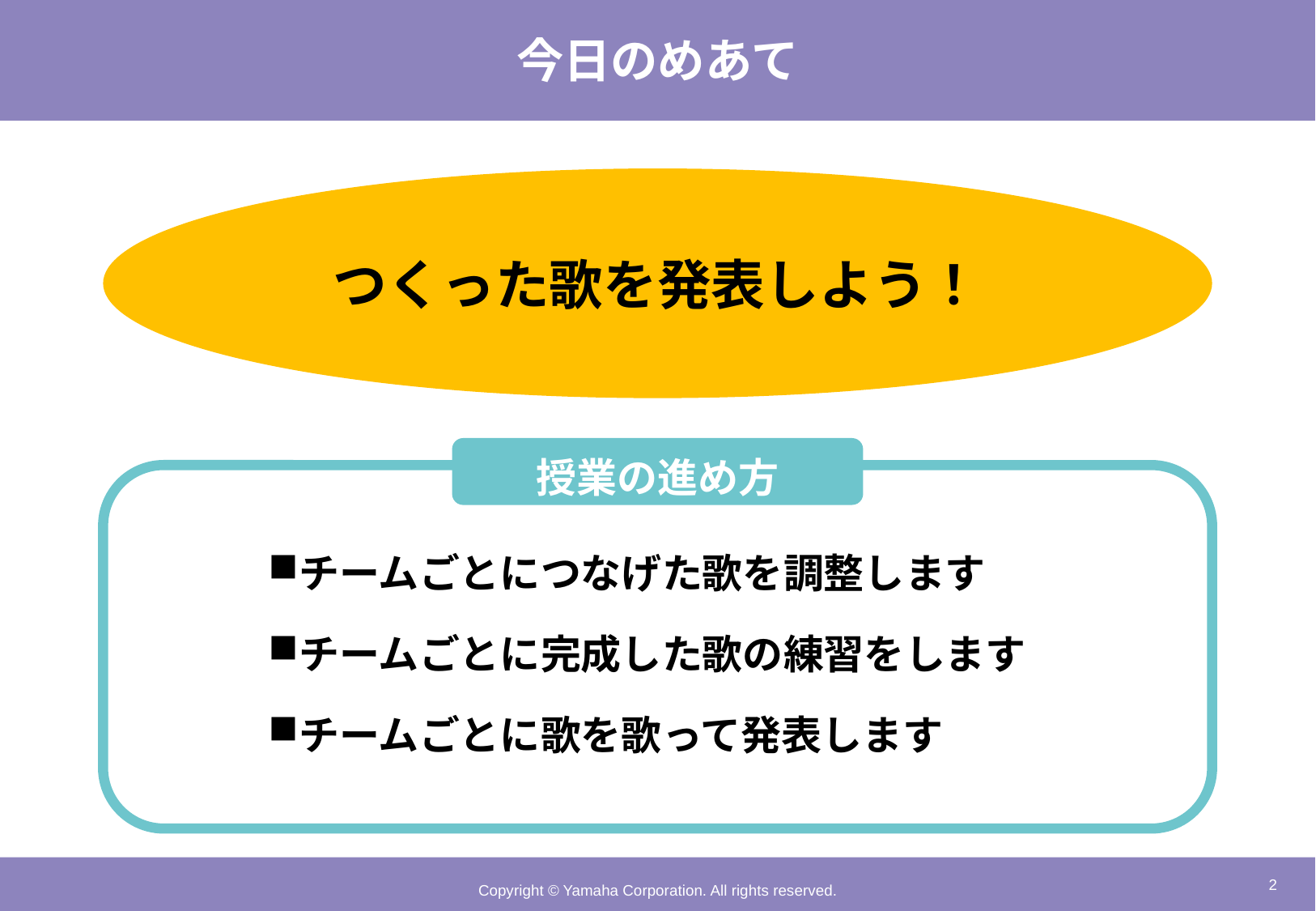

# 今日のめあて
つくった歌を発表しよう！
授業の進め方
チームごとにつなげた歌を調整します
チームごとに完成した歌の練習をします
チームごとに歌を歌って発表します
2